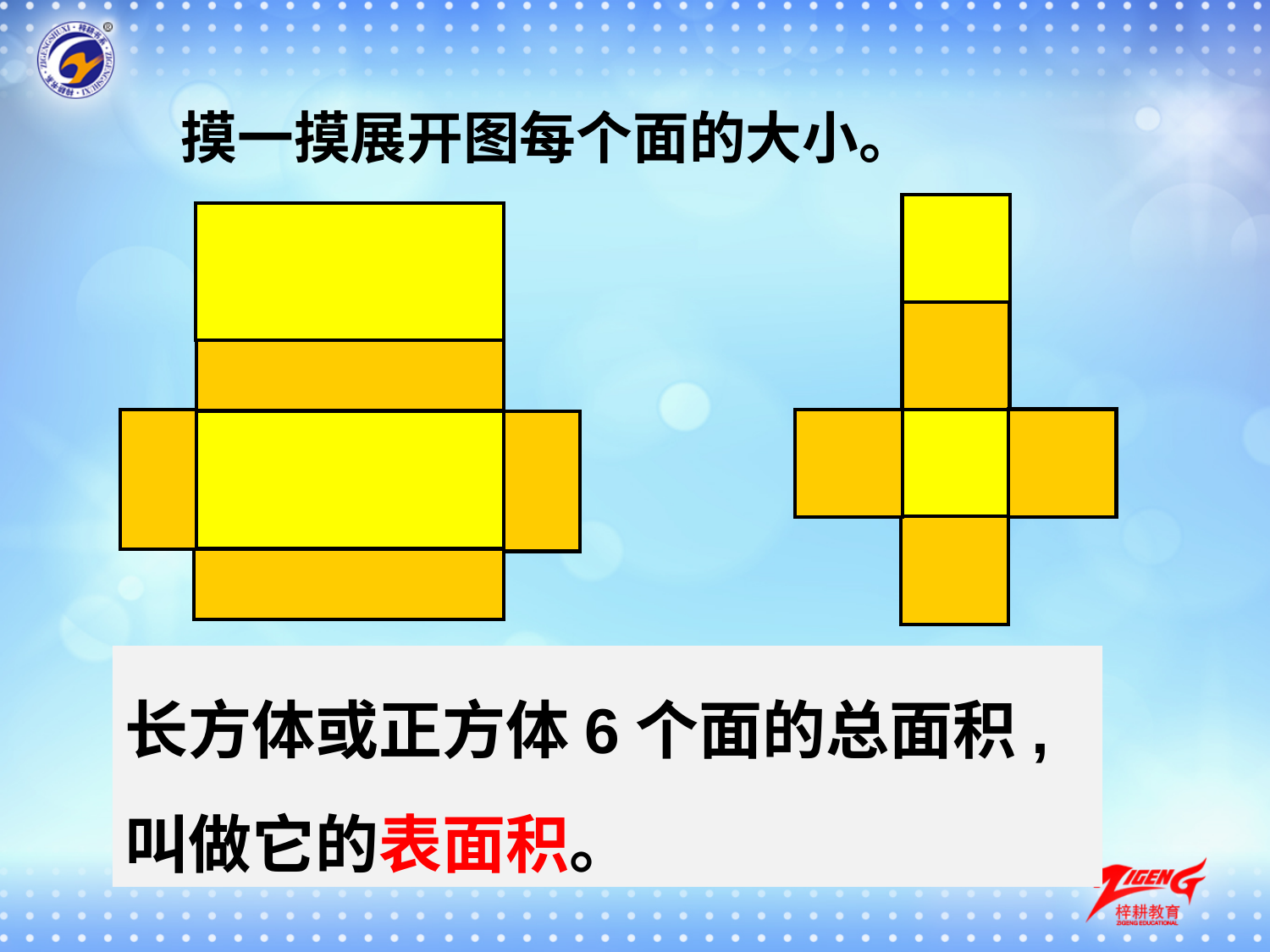

摸一摸展开图每个面的大小。

长方体或正方体6个面的总面积,叫做它的表面积。